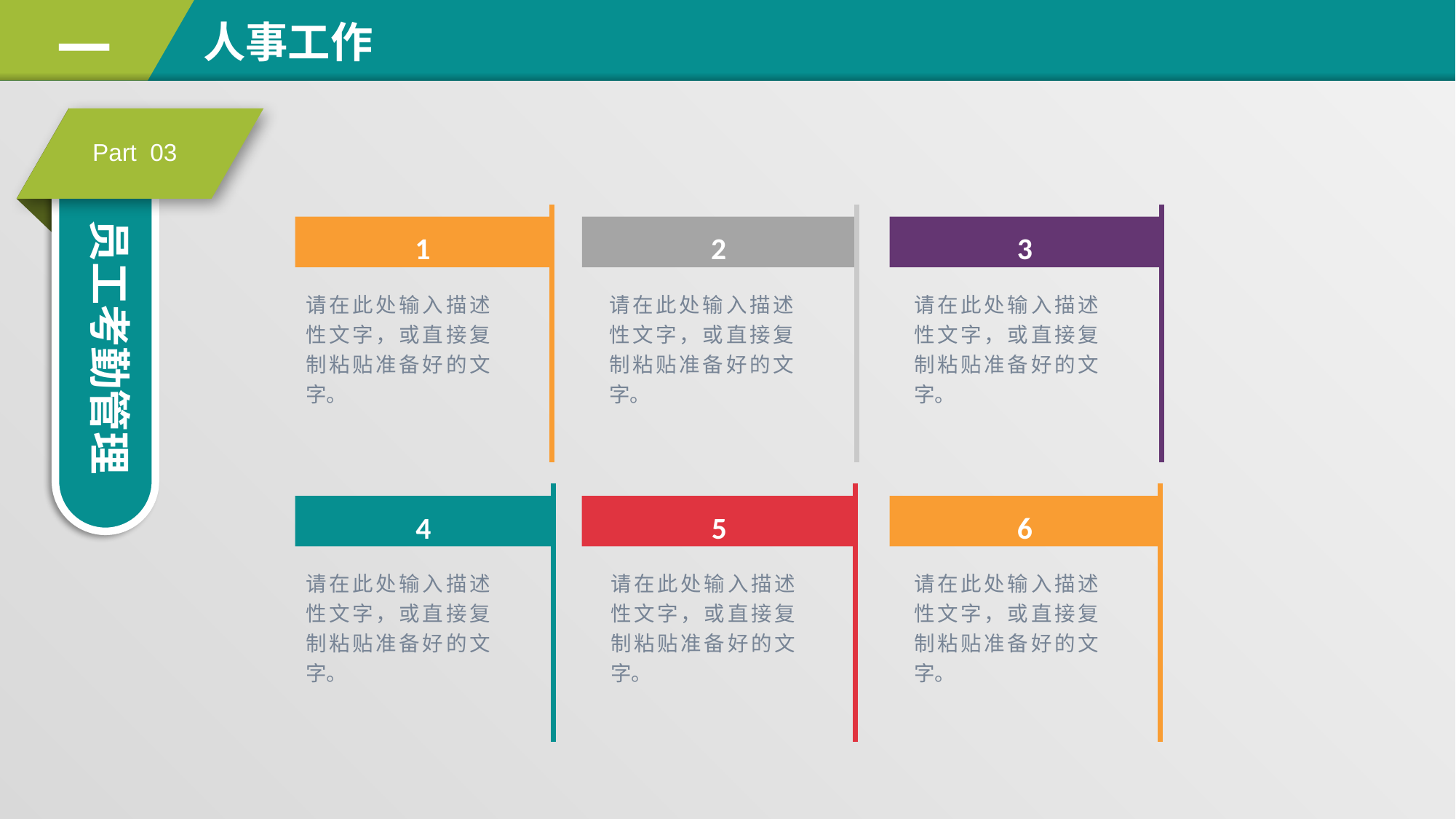

一
# 人事工作

Part  03

员工考勤管理
1
2
3
请在此处输入描述性文字，或直接复制粘贴准备好的文字。
请在此处输入描述性文字，或直接复制粘贴准备好的文字。

请在此处输入描述性文字，或直接复制粘贴准备好的文字。

4
5
6
请在此处输入描述性文字，或直接复制粘贴准备好的文字。

请在此处输入描述性文字，或直接复制粘贴准备好的文字。

请在此处输入描述性文字，或直接复制粘贴准备好的文字。